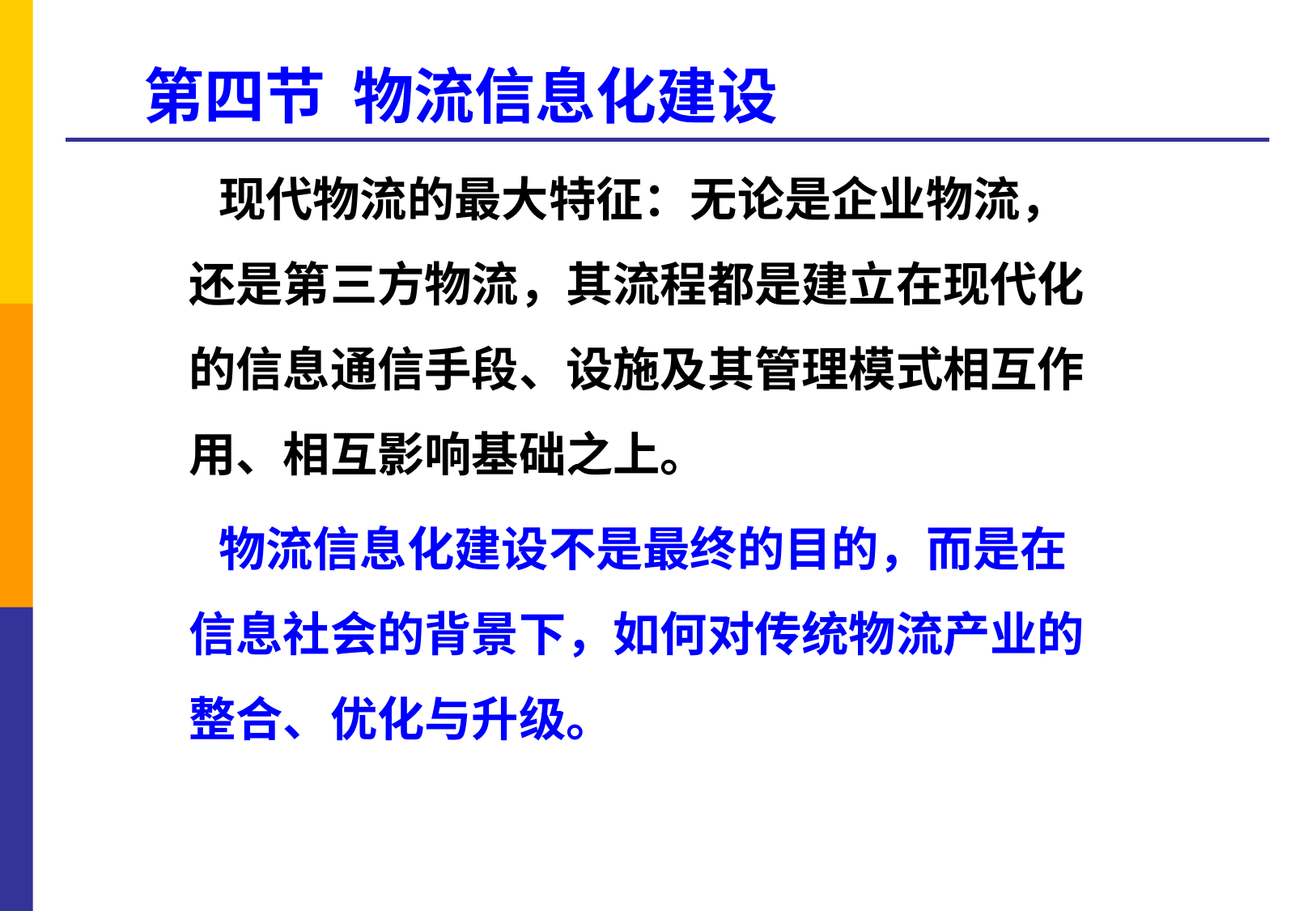

第四节  物流信息化建设
      现代物流的最大特征：无论是企业物流，还是第三方物流，其流程都是建立在现代化的信息通信手段、设施及其管理模式相互作用、相互影响基础之上。
      物流信息化建设不是最终的目的，而是在信息社会的背景下，如何对传统物流产业的整合、优化与升级。